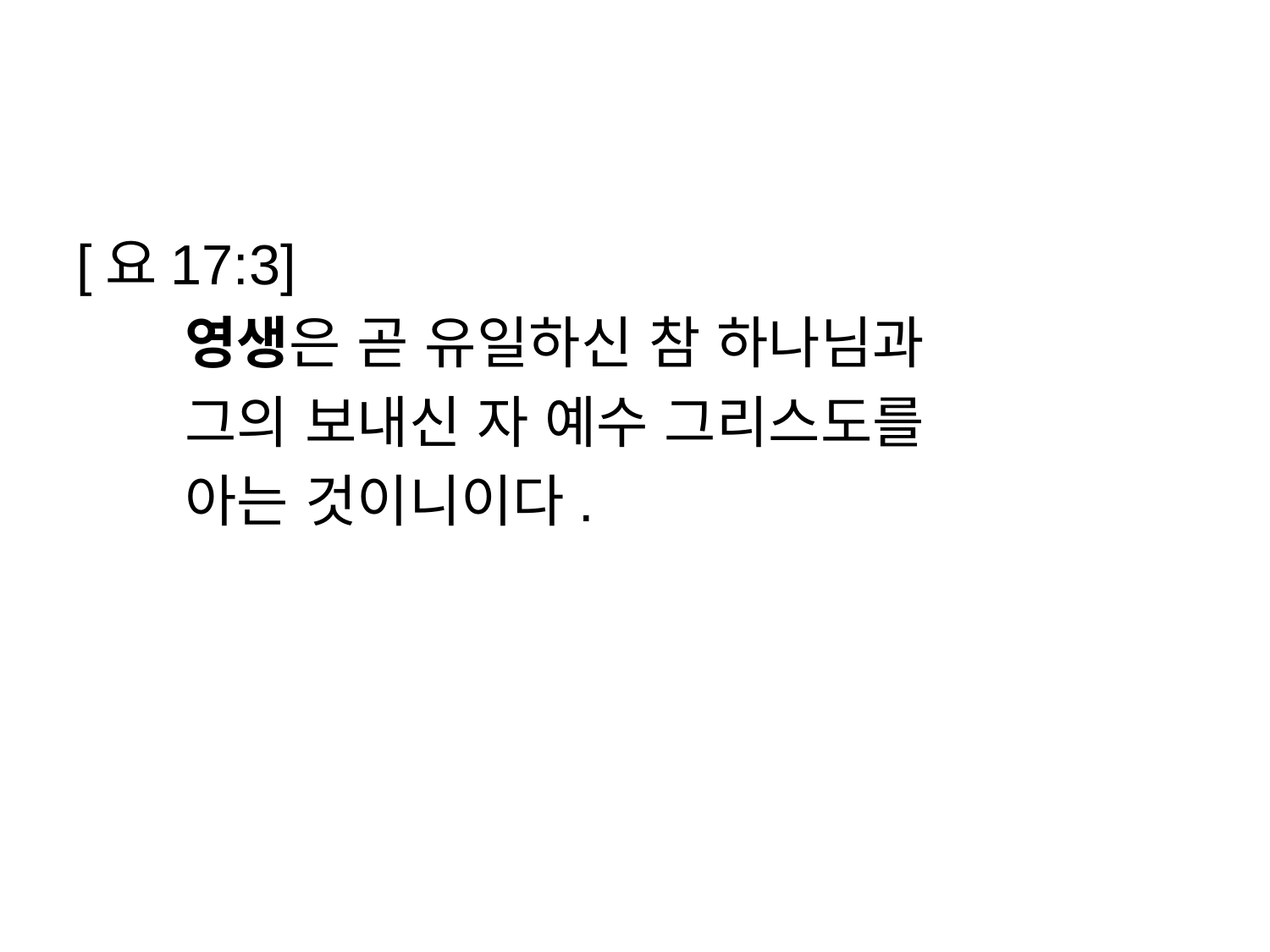

#
[요17:3]
      영생은 곧 유일하신 참 하나님과
      그의 보내신 자 예수 그리스도를
      아는 것이니이다.